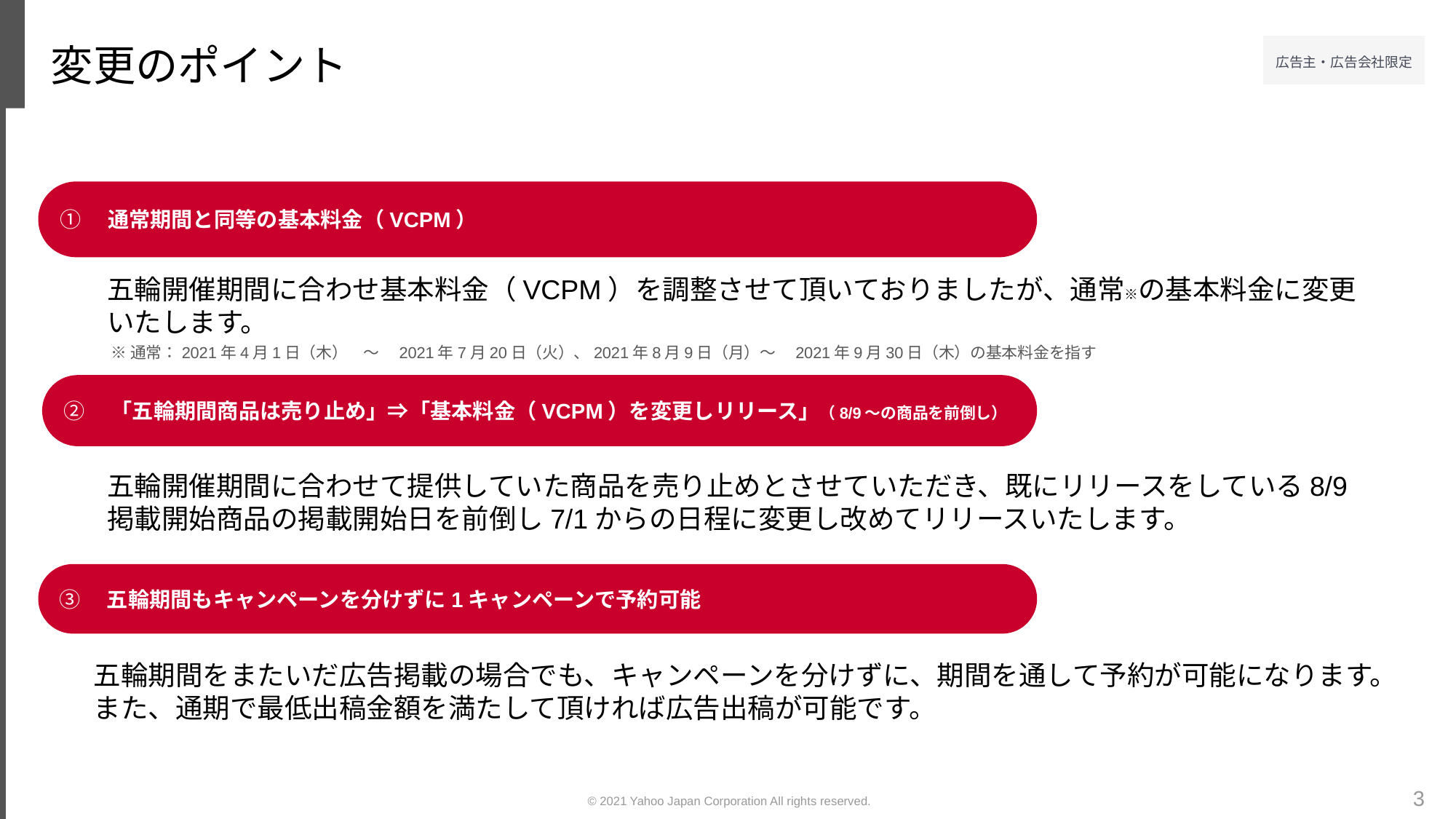

変更のポイント
①　通常期間と同等の基本料金（VCPM）
五輪開催期間に合わせ基本料金（VCPM）を調整させて頂いておりましたが、通常※の基本料金に変更いたします。
※通常：2021年4月1日（木）　～　2021年7月20日（火）、2021年8月9日（月）～　2021年9月30日（木）の基本料金を指す
②　「五輪期間商品は売り止め」⇒「基本料金（VCPM）を変更しリリース」（8/9～の商品を前倒し）
五輪開催期間に合わせて提供していた商品を売り止めとさせていただき、既にリリースをしている8/9掲載開始商品の掲載開始日を前倒し7/1からの日程に変更し改めてリリースいたします。
③　五輪期間もキャンペーンを分けずに1キャンペーンで予約可能
五輪期間をまたいだ広告掲載の場合でも、キャンペーンを分けずに、期間を通して予約が可能になります。また、通期で最低出稿金額を満たして頂ければ広告出稿が可能です。
3